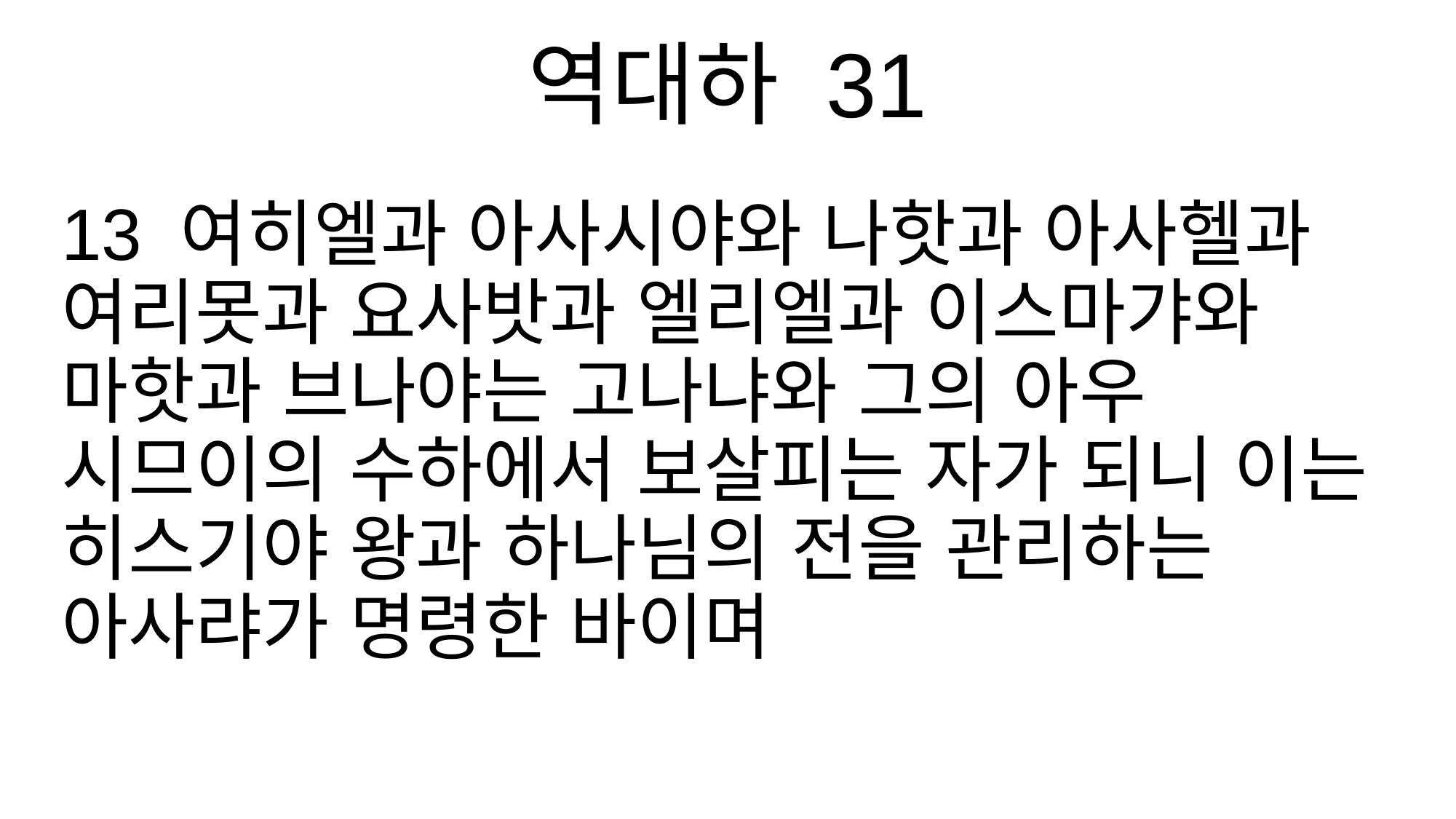

역대하 31
13 여히엘과 아사시야와 나핫과 아사헬과 여리못과 요사밧과 엘리엘과 이스마갸와 마핫과 브나야는 고나냐와 그의 아우 시므이의 수하에서 보살피는 자가 되니 이는 히스기야 왕과 하나님의 전을 관리하는 아사랴가 명령한 바이며